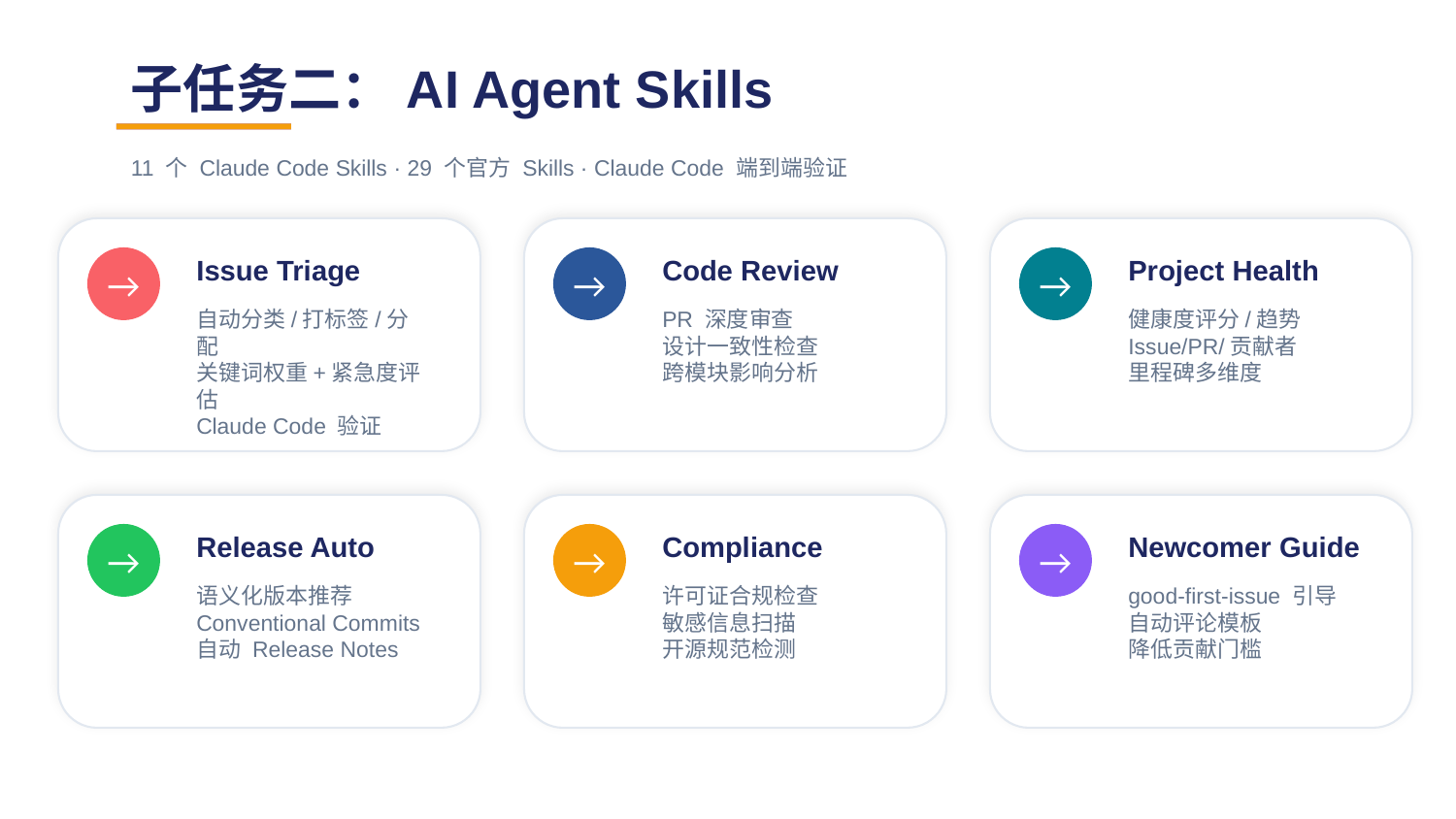

子任务二：AI Agent Skills

11 个 Claude Code Skills · 29 个官方 Skills · Claude Code 端到端验证

Issue Triage
Code Review
Project Health

→

→

→
自动分类/打标签/分配
关键词权重+紧急度评估
Claude Code 验证
PR 深度审查
设计一致性检查
跨模块影响分析
健康度评分/趋势
Issue/PR/贡献者
里程碑多维度

Release Auto
Compliance
Newcomer Guide

→

→

→
语义化版本推荐
Conventional Commits
自动 Release Notes
许可证合规检查
敏感信息扫描
开源规范检测
good-first-issue 引导
自动评论模板
降低贡献门槛